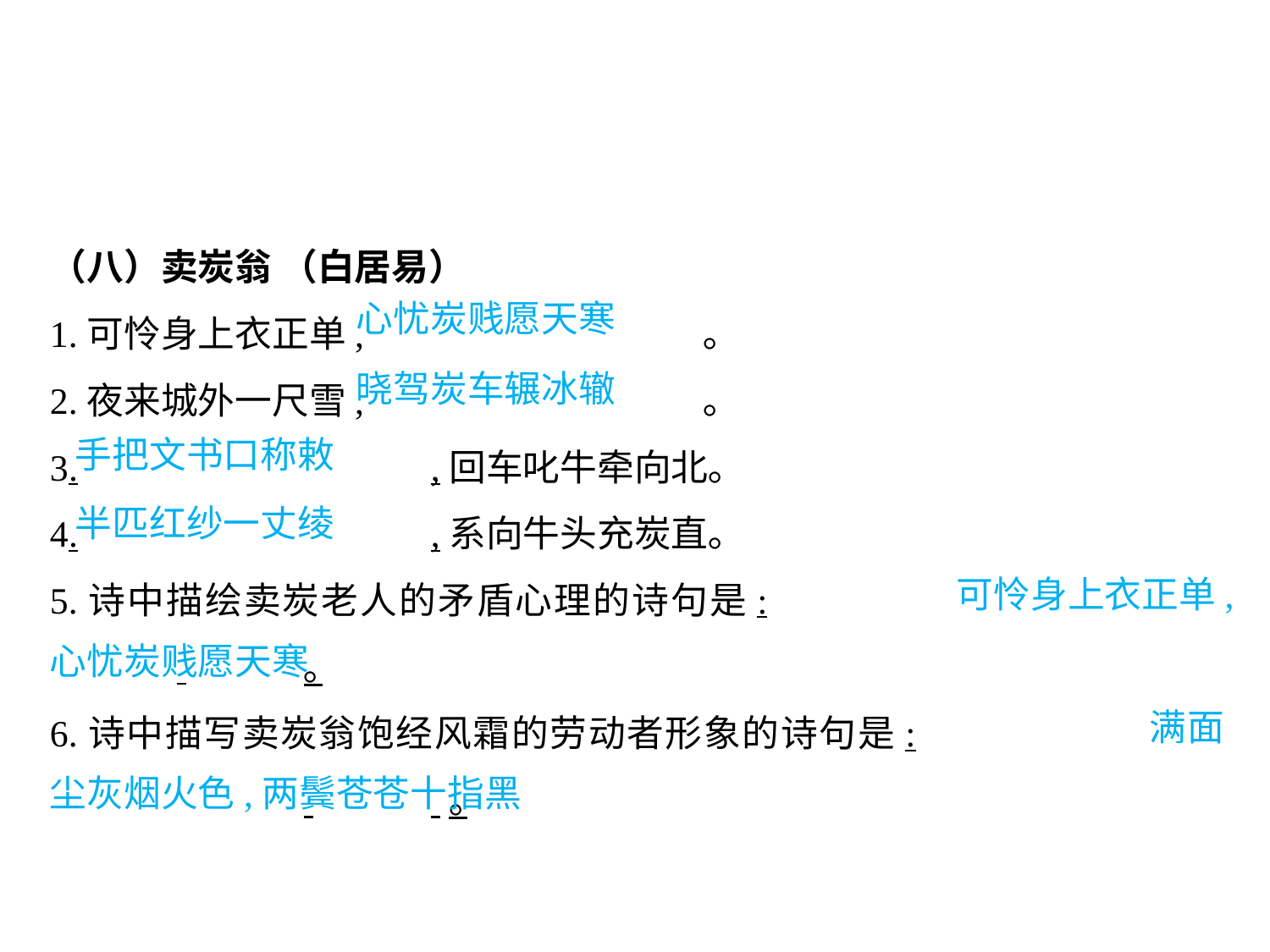

（八）卖炭翁 （白居易）
1.可怜身上衣正单,			 ｡
2.夜来城外一尺雪,			 ｡
3.			,回车叱牛牵向北｡
4.			,系向牛头充炭直｡
5.诗中描绘卖炭老人的矛盾心理的诗句是:					 	｡
6.诗中描写卖炭翁饱经风霜的劳动者形象的诗句是:					 	 ｡
心忧炭贱愿天寒
晓驾炭车辗冰辙
手把文书口称敕
半匹红纱一丈绫
							 可怜身上衣正单,心忧炭贱愿天寒
								       满面尘灰烟火色,两鬓苍苍十指黑